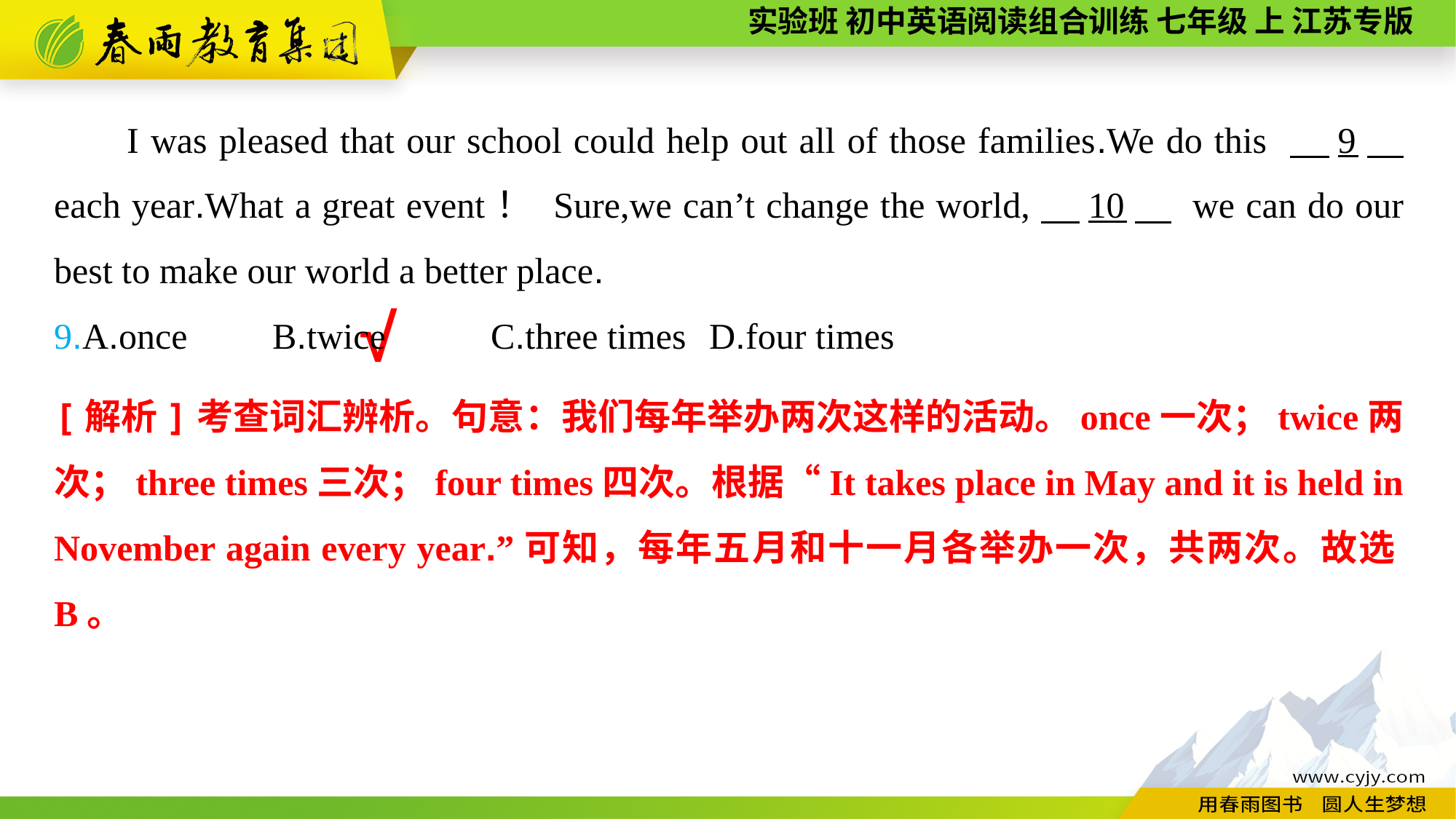

I was pleased that our school could help out all of those families.We do this 　9　 each year.What a great event！ Sure,we can’t change the world,　10　 we can do our best to make our world a better place.
9.A.once	B.twice	C.three times	D.four times
√
[解析]考查词汇辨析。句意：我们每年举办两次这样的活动。once一次；twice两次；three times三次；four times四次。根据“It takes place in May and it is held in November again every year.”可知，每年五月和十一月各举办一次，共两次。故选B。